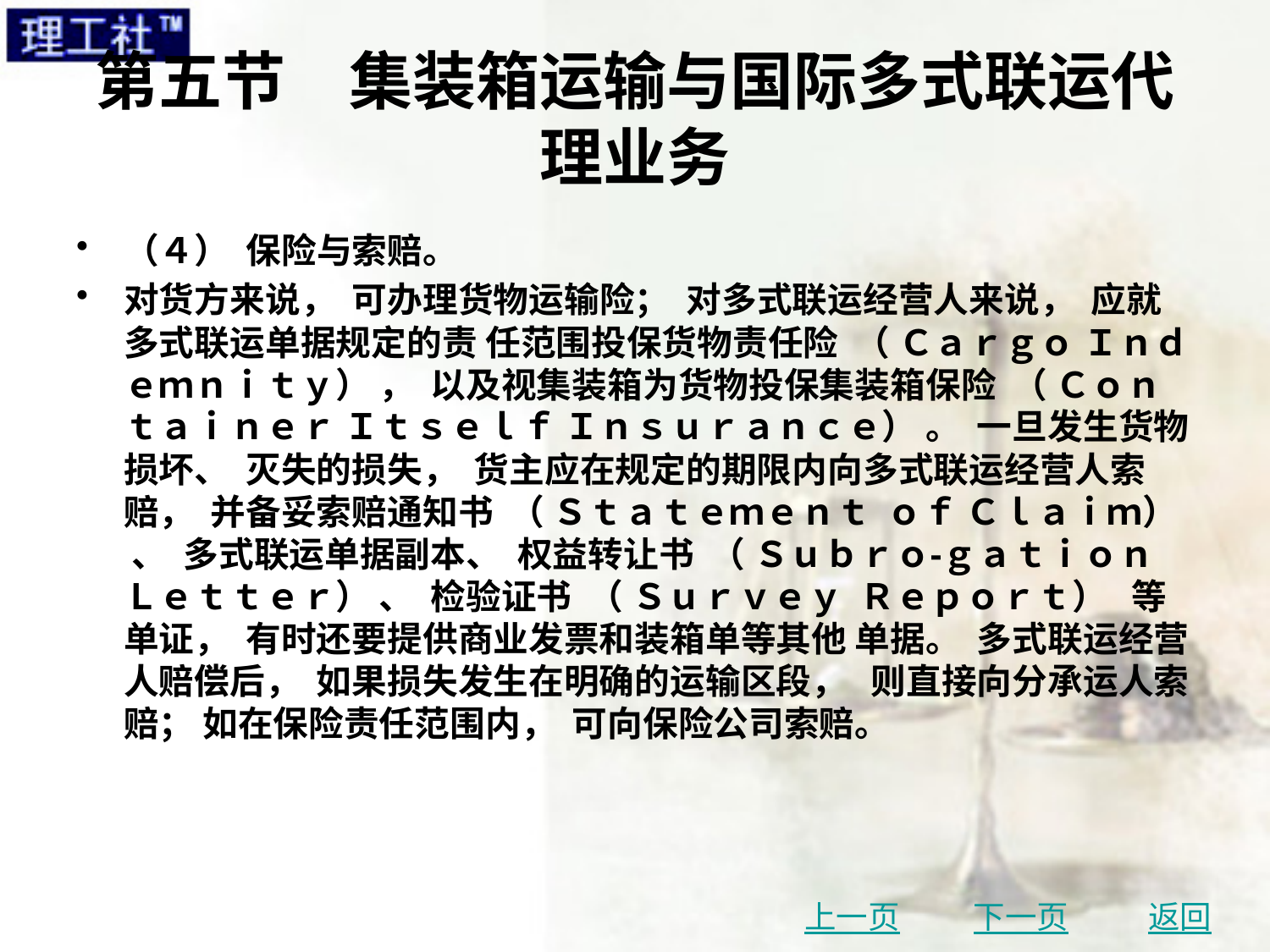

# 第五节　集装箱运输与国际多式联运代理业务
（４）  保险与索赔。
对货方来说，  可办理货物运输险；  对多式联运经营人来说，  应就多式联运单据规定的责 任范围投保货物责任险  （ Ｃａｒｇｏ Ｉｎｄｅｍｎｉｔｙ） ，  以及视集装箱为货物投保集装箱保险  （ Ｃｏｎｔａｉｎｅｒ Ｉｔｓｅｌｆ Ｉｎｓｕｒａｎｃｅ） 。  一旦发生货物损坏、  灭失的损失，  货主应在规定的期限内向多式联运经营人索赔，  并备妥索赔通知书  （ Ｓｔａｔｅｍｅｎｔ  ｏｆ Ｃｌａｉｍ） 、  多式联运单据副本、  权益转让书  （ Ｓｕｂｒｏ⁃ｇａｔｉｏｎ  Ｌｅｔｔｅｒ） 、  检验证书  （ Ｓｕｒｖｅｙ  Ｒｅｐｏｒｔ）   等单证，  有时还要提供商业发票和装箱单等其他 单据。  多式联运经营人赔偿后，  如果损失发生在明确的运输区段，   则直接向分承运人索赔； 如在保险责任范围内，  可向保险公司索赔。
上一页
下一页
返回